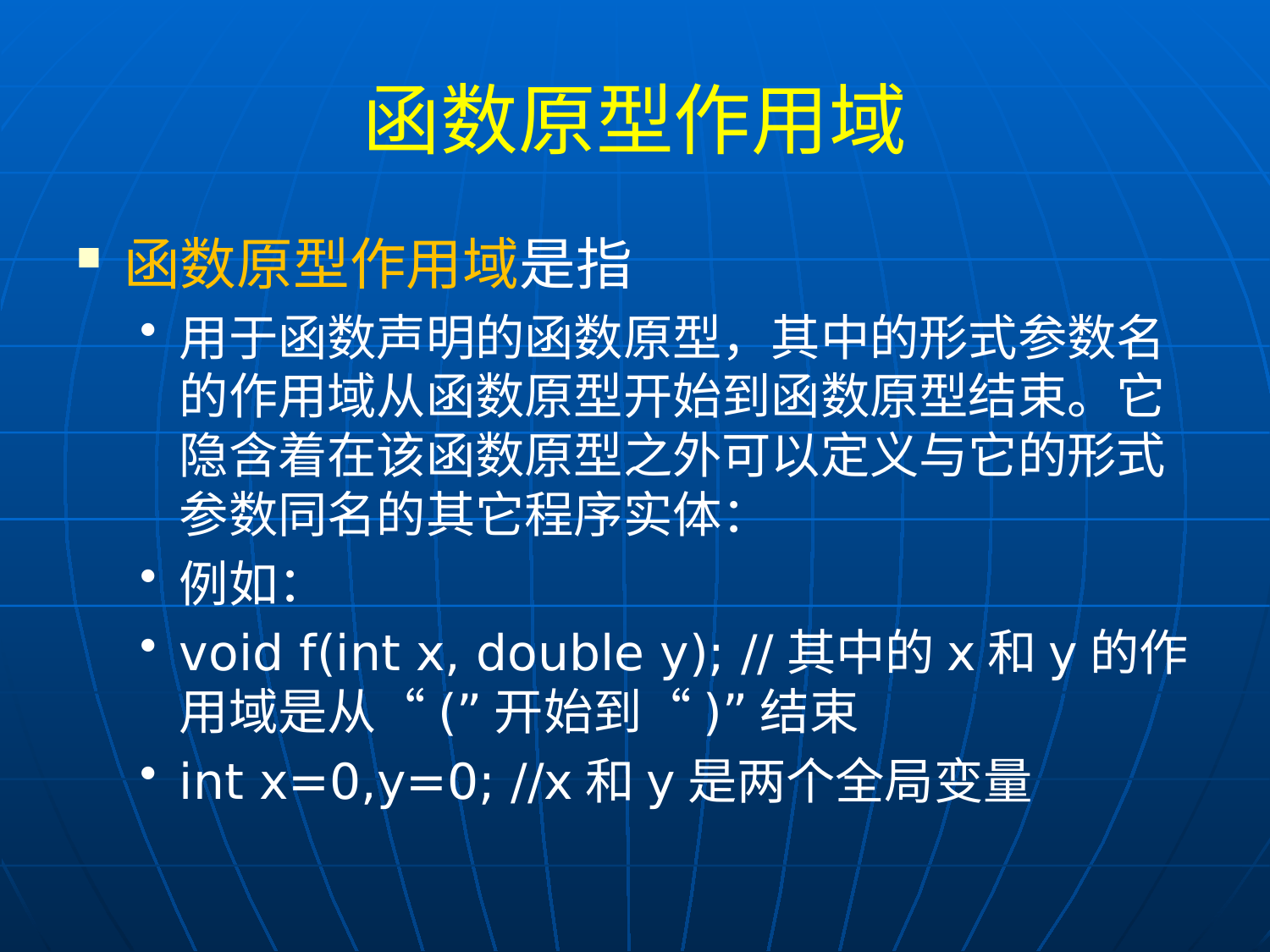

# 函数原型作用域
函数原型作用域是指
用于函数声明的函数原型，其中的形式参数名的作用域从函数原型开始到函数原型结束。它隐含着在该函数原型之外可以定义与它的形式参数同名的其它程序实体：
例如：
void f(int x, double y); //其中的x和y的作用域是从“(”开始到“)”结束
int x=0,y=0; //x和y是两个全局变量